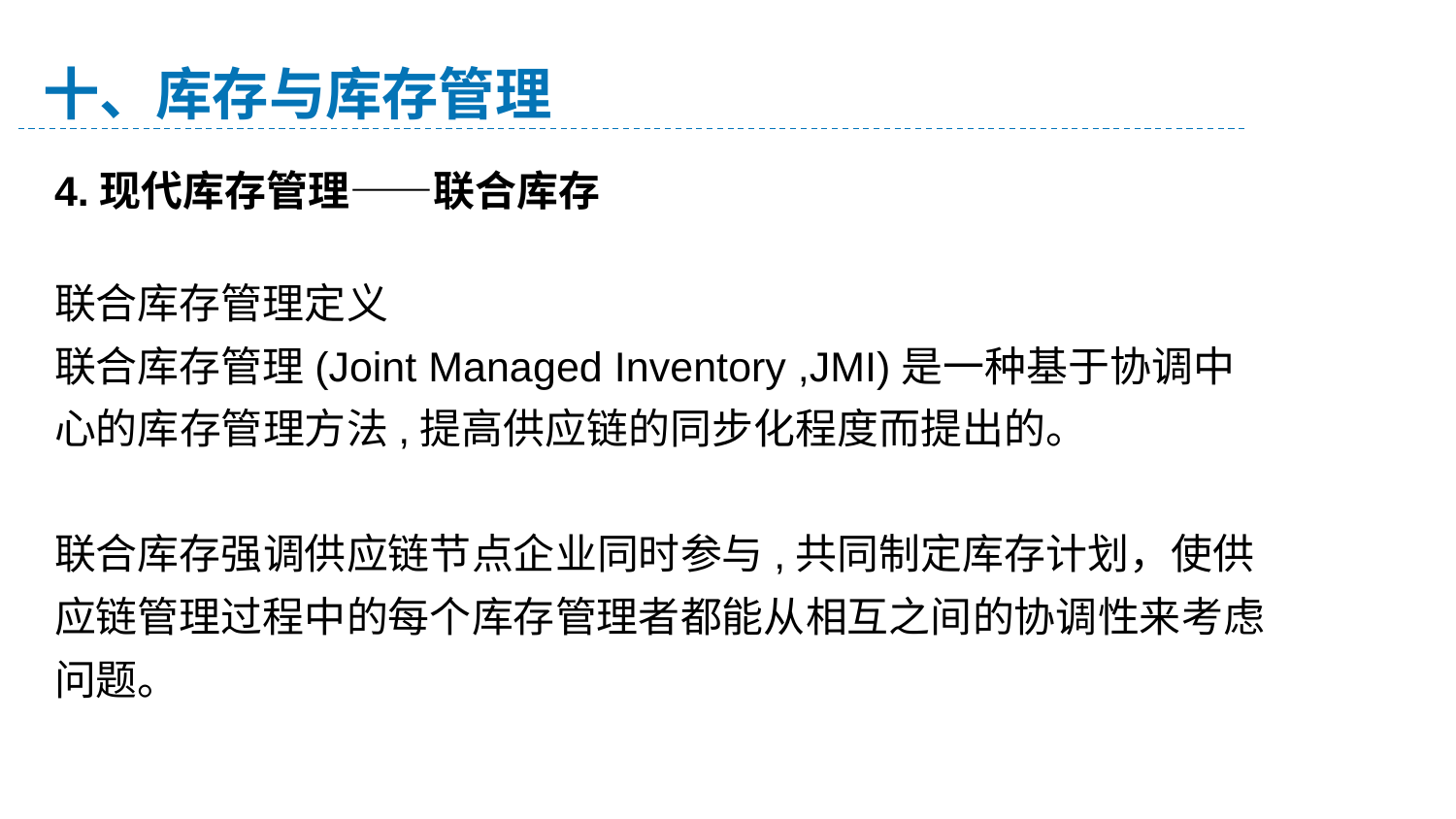

十、库存与库存管理
4.现代库存管理——联合库存

联合库存管理定义
联合库存管理(Joint Managed Inventory ,JMI)是一种基于协调中心的库存管理方法,提高供应链的同步化程度而提出的。

联合库存强调供应链节点企业同时参与,共同制定库存计划，使供应链管理过程中的每个库存管理者都能从相互之间的协调性来考虑问题。